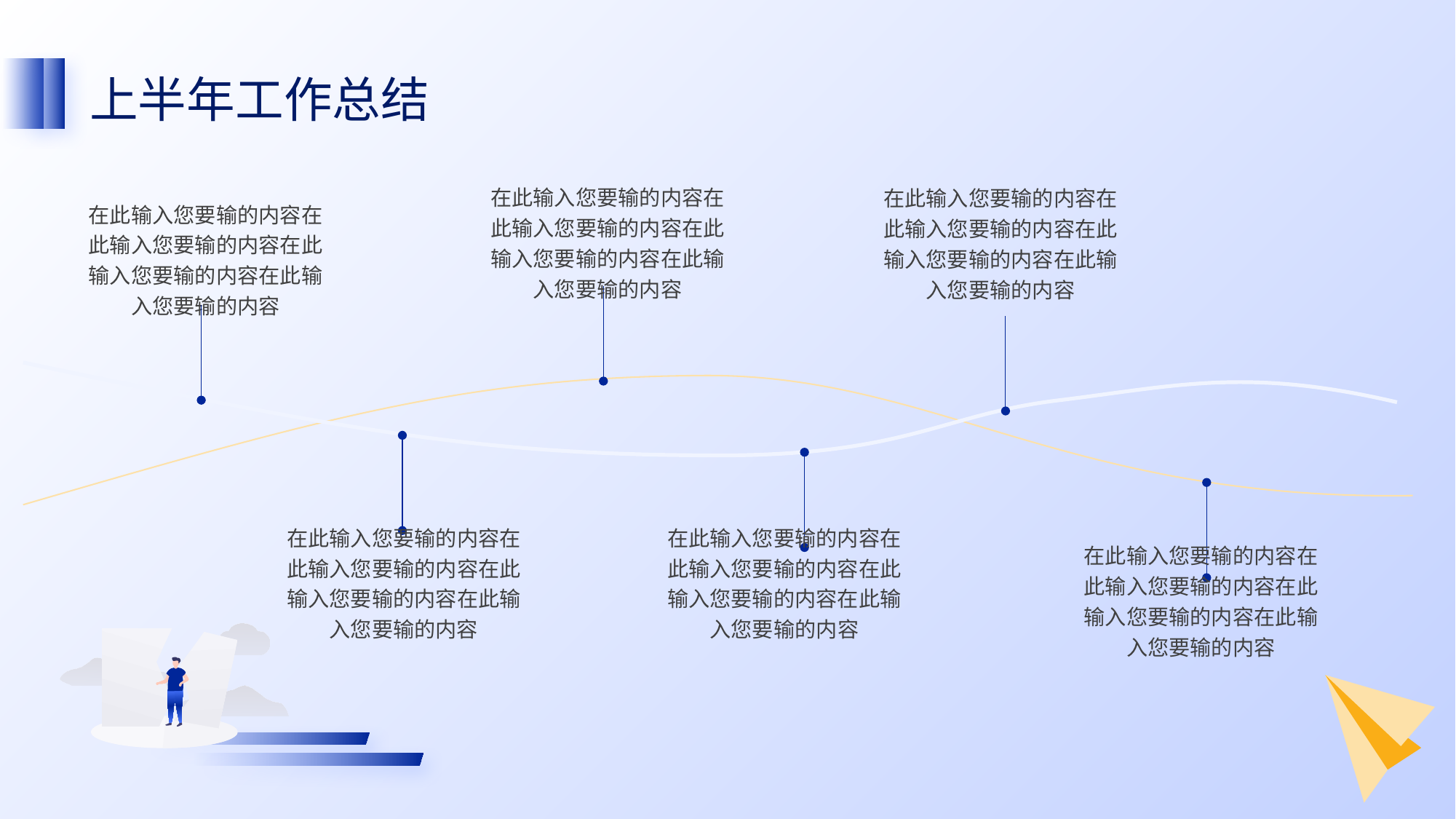

上半年工作总结
在此输入您要输的内容在此输入您要输的内容在此输入您要输的内容在此输入您要输的内容
在此输入您要输的内容在此输入您要输的内容在此输入您要输的内容在此输入您要输的内容
在此输入您要输的内容在此输入您要输的内容在此输入您要输的内容在此输入您要输的内容

在此输入您要输的内容在此输入您要输的内容在此输入您要输的内容在此输入您要输的内容
在此输入您要输的内容在此输入您要输的内容在此输入您要输的内容在此输入您要输的内容
在此输入您要输的内容在此输入您要输的内容在此输入您要输的内容在此输入您要输的内容